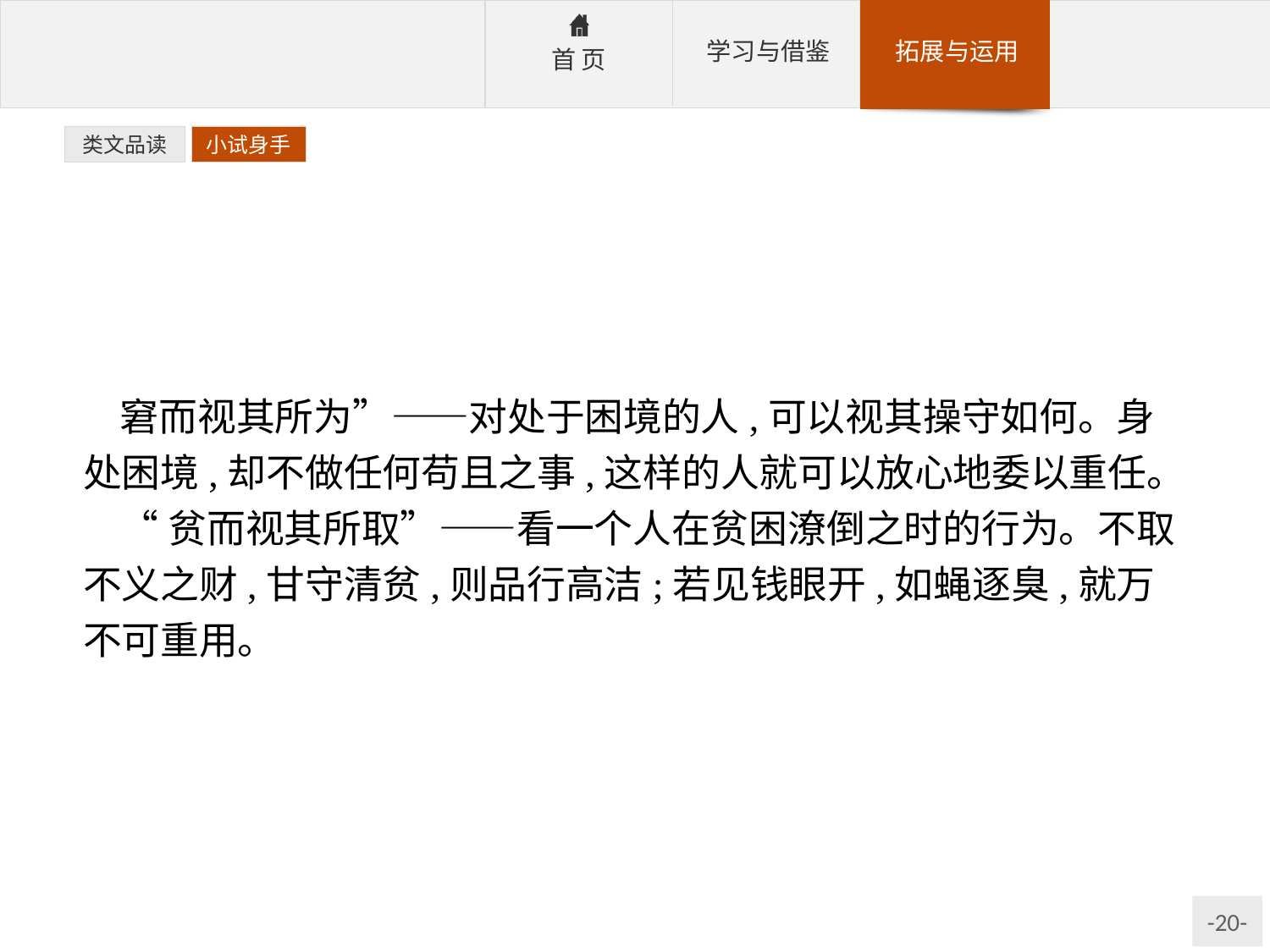

类文品读
小试身手
窘而视其所为”——对处于困境的人,可以视其操守如何。身处困境,却不做任何苟且之事,这样的人就可以放心地委以重任。
“贫而视其所取”——看一个人在贫困潦倒之时的行为。不取不义之财,甘守清贫,则品行高洁;若见钱眼开,如蝇逐臭,就万不可重用。